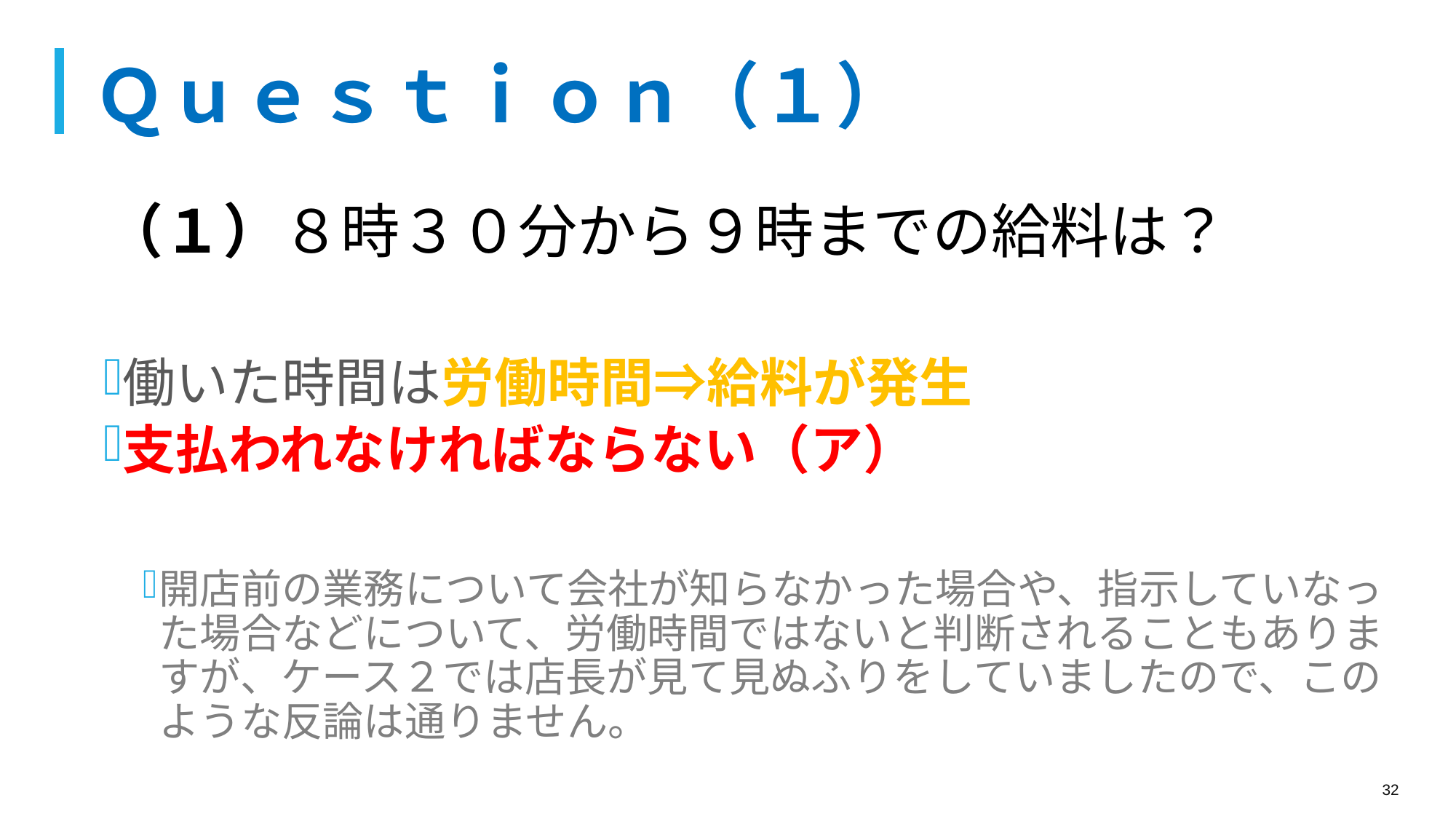

# Ｑｕｅｓｔｉｏｎ（１）
（１）８時３０分から９時までの給料は？

働いた時間は労働時間⇒給料が発生
支払われなければならない（ア）

開店前の業務について会社が知らなかった場合や、指示していなった場合などについて、労働時間ではないと判断されることもありますが、ケース２では店長が見て見ぬふりをしていましたので、このような反論は通りません。

32